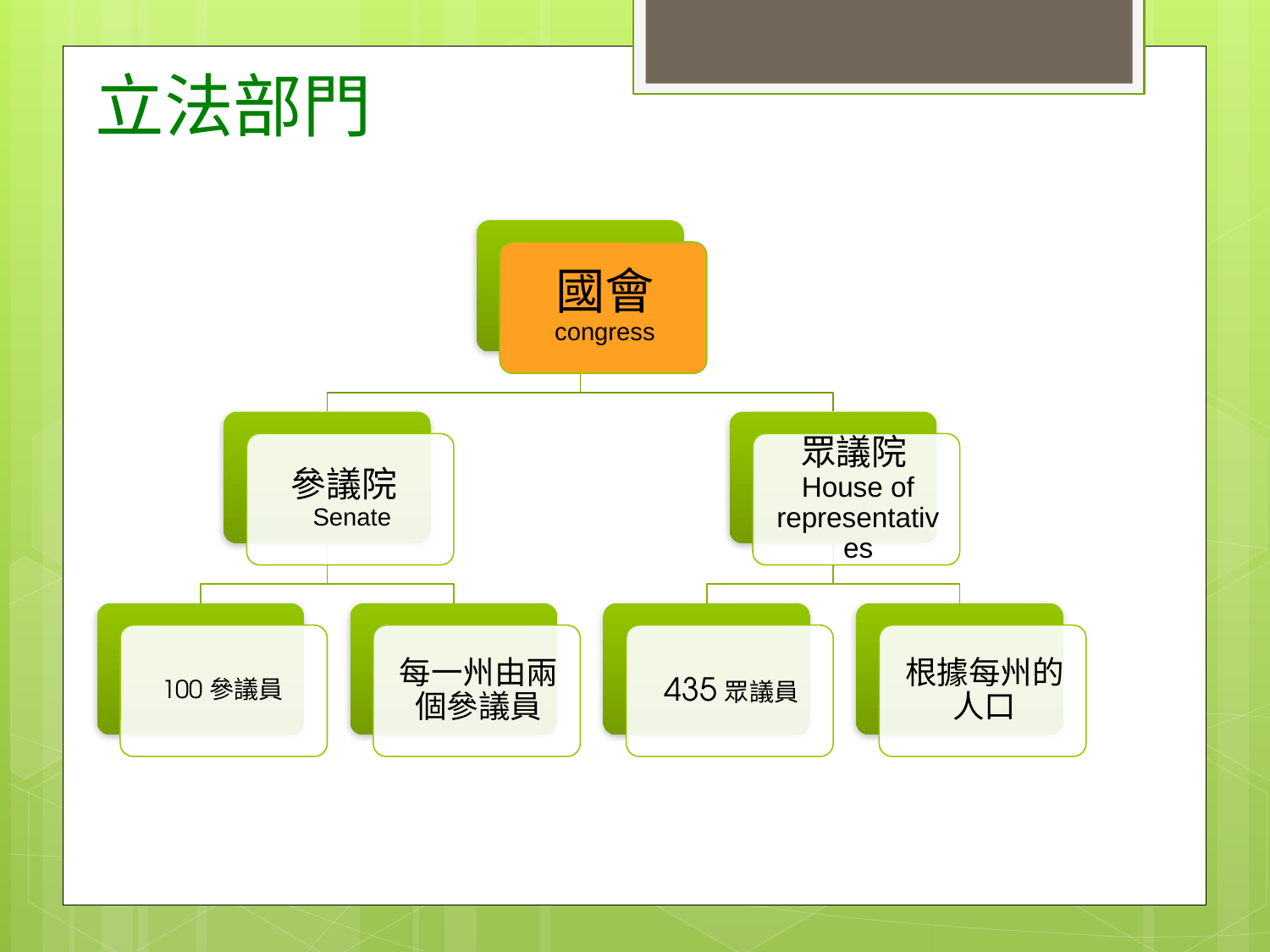

# 立法部門

國會 congress

參議院   Senate
100參議員
每一州由兩個參議員
眾議院  House of representatives
435眾議員
根據每州的人口